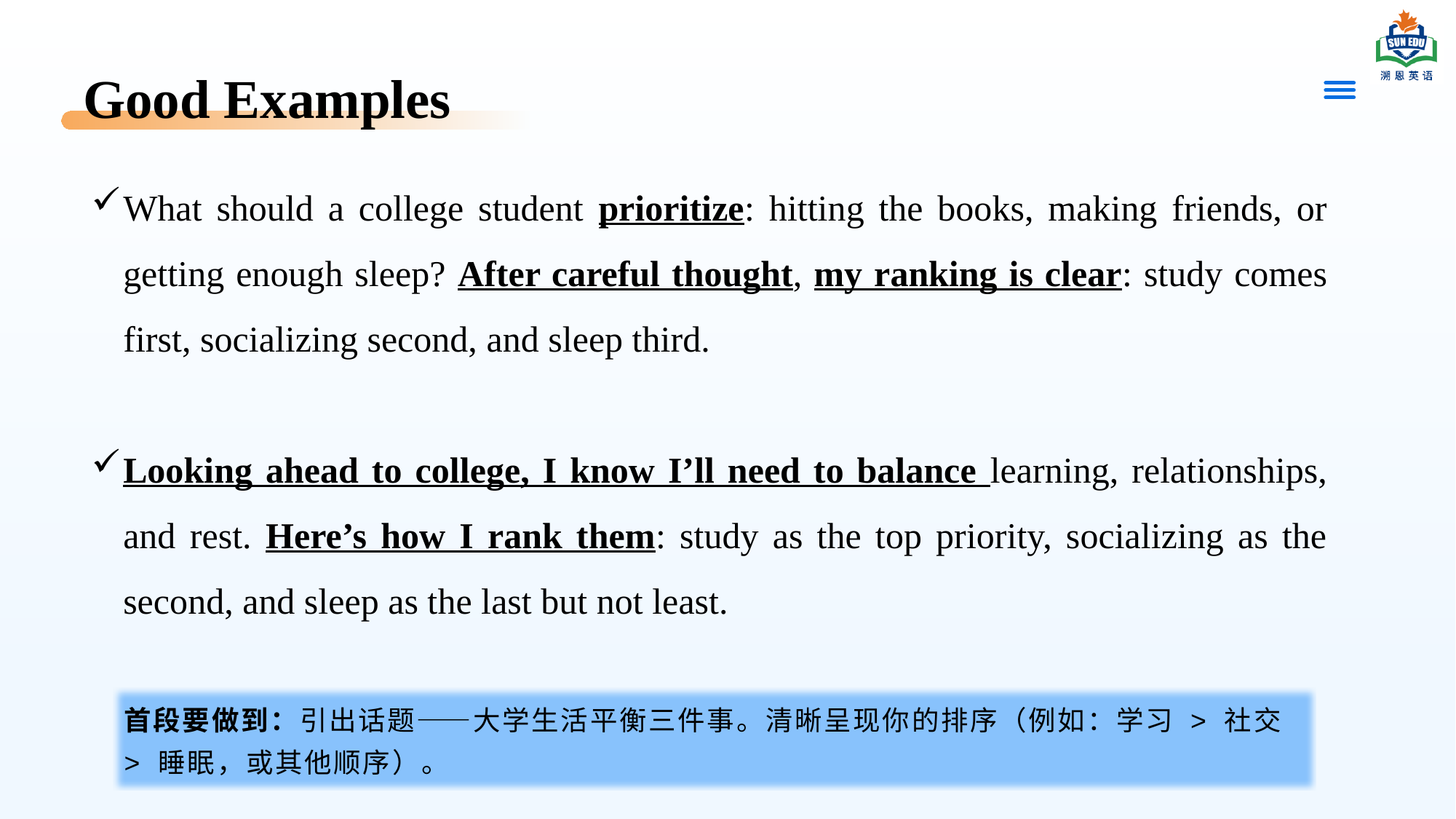

# Good Examples
What should a college student prioritize: hitting the books, making friends, or getting enough sleep? After careful thought, my ranking is clear: study comes first, socializing second, and sleep third.

Looking ahead to college, I know I’ll need to balance learning, relationships, and rest. Here’s how I rank them: study as the top priority, socializing as the second, and sleep as the last but not least.
首段要做到：引出话题——大学生活平衡三件事。清晰呈现你的排序（例如：学习 > 社交 > 睡眠，或其他顺序）。